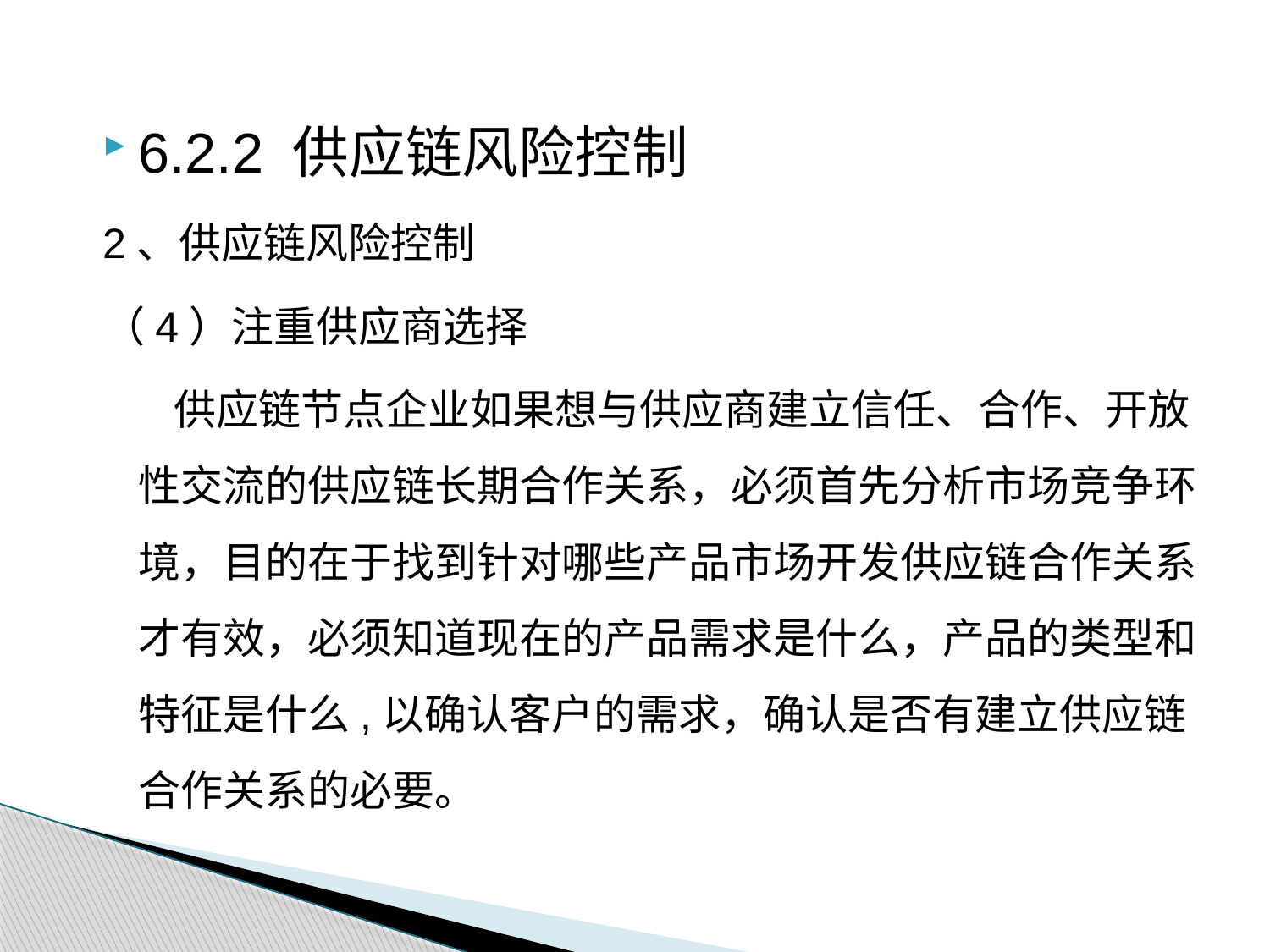

6.2.2 供应链风险控制
2、供应链风险控制
（4）注重供应商选择
供应链节点企业如果想与供应商建立信任、合作、开放性交流的供应链长期合作关系，必须首先分析市场竞争环境，目的在于找到针对哪些产品市场开发供应链合作关系才有效，必须知道现在的产品需求是什么，产品的类型和特征是什么,以确认客户的需求，确认是否有建立供应链合作关系的必要。